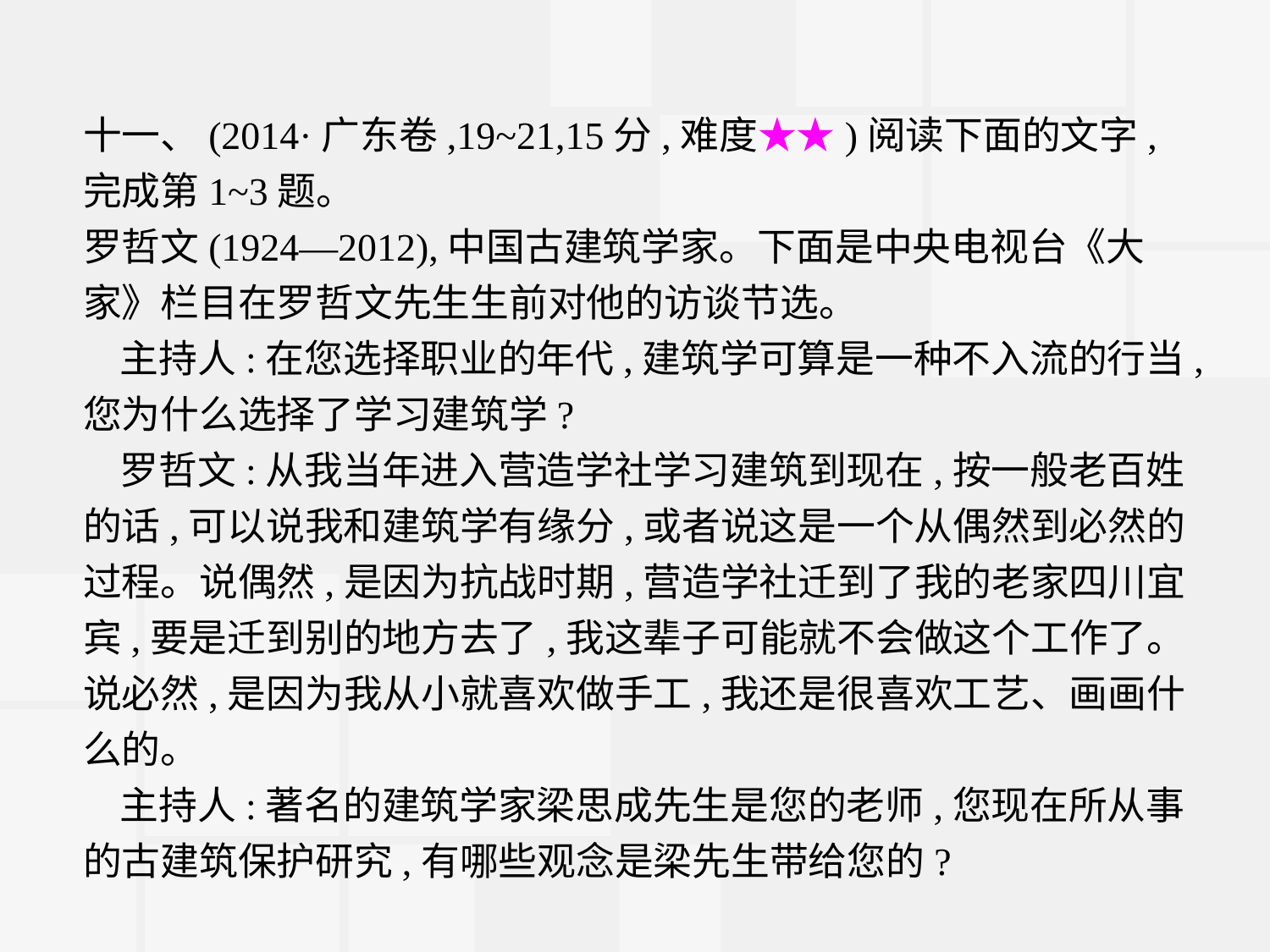

十一、(2014·广东卷,19~21,15分,难度★★)阅读下面的文字,完成第1~3题。
罗哲文(1924—2012),中国古建筑学家。下面是中央电视台《大家》栏目在罗哲文先生生前对他的访谈节选。
主持人:在您选择职业的年代,建筑学可算是一种不入流的行当,您为什么选择了学习建筑学?
罗哲文:从我当年进入营造学社学习建筑到现在,按一般老百姓的话,可以说我和建筑学有缘分,或者说这是一个从偶然到必然的过程。说偶然,是因为抗战时期,营造学社迁到了我的老家四川宜宾,要是迁到别的地方去了,我这辈子可能就不会做这个工作了。说必然,是因为我从小就喜欢做手工,我还是很喜欢工艺、画画什么的。
主持人:著名的建筑学家梁思成先生是您的老师,您现在所从事的古建筑保护研究,有哪些观念是梁先生带给您的?